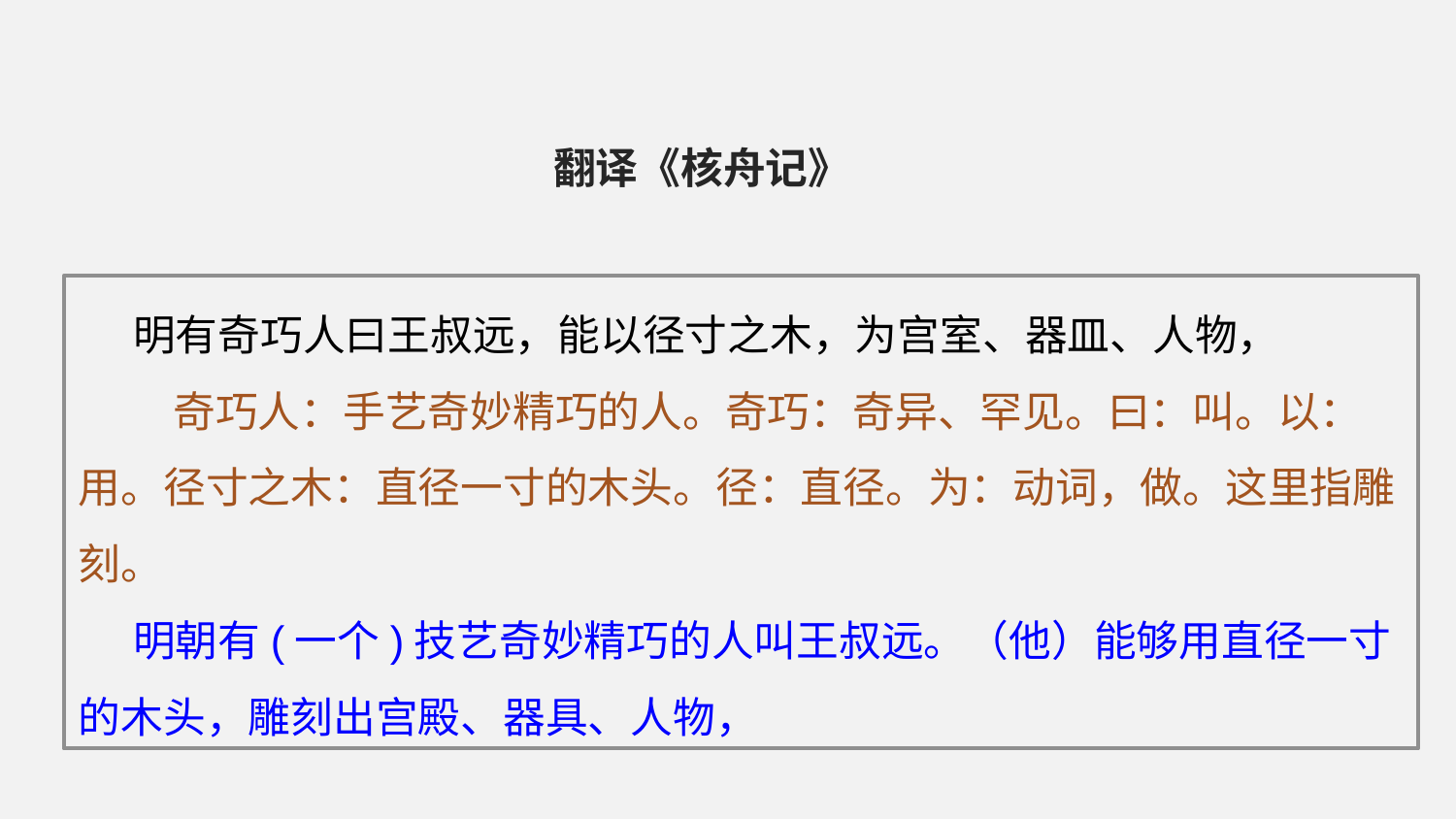

https://www.ypppt.com/
翻译《核舟记》
明有奇巧人曰王叔远，能以径寸之木，为宫室、器皿、人物，                        奇巧人：手艺奇妙精巧的人。奇巧：奇异、罕见。曰：叫。以：用。径寸之木：直径一寸的木头。径：直径。为：动词，做。这里指雕刻。
明朝有(一个)技艺奇妙精巧的人叫王叔远。（他）能够用直径一寸的木头，雕刻出宫殿、器具、人物，